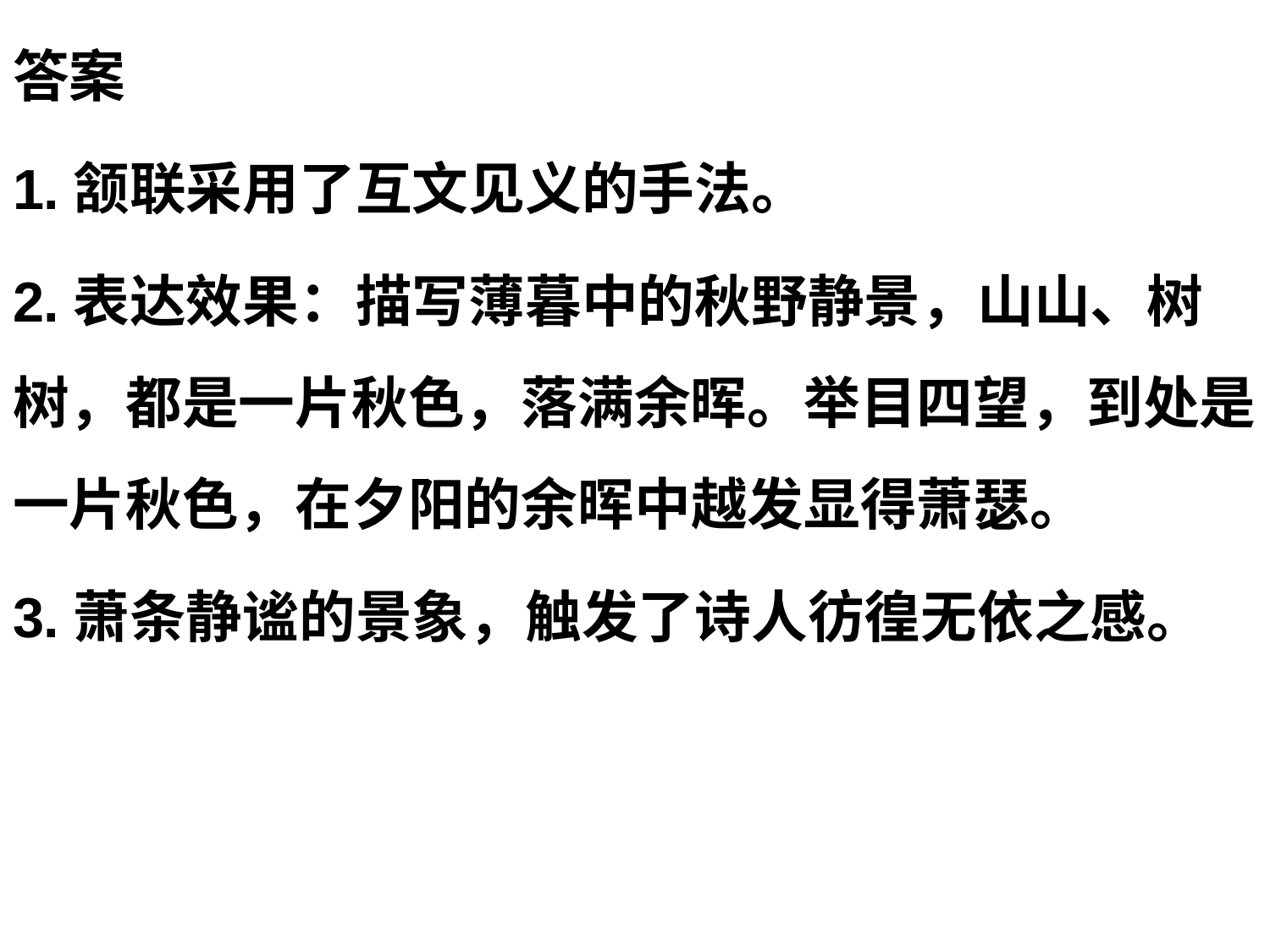

答案
1.颔联采用了互文见义的手法。
2.表达效果：描写薄暮中的秋野静景，山山、树树，都是一片秋色，落满余晖。举目四望，到处是一片秋色，在夕阳的余晖中越发显得萧瑟。
3.萧条静谧的景象，触发了诗人彷徨无依之感。